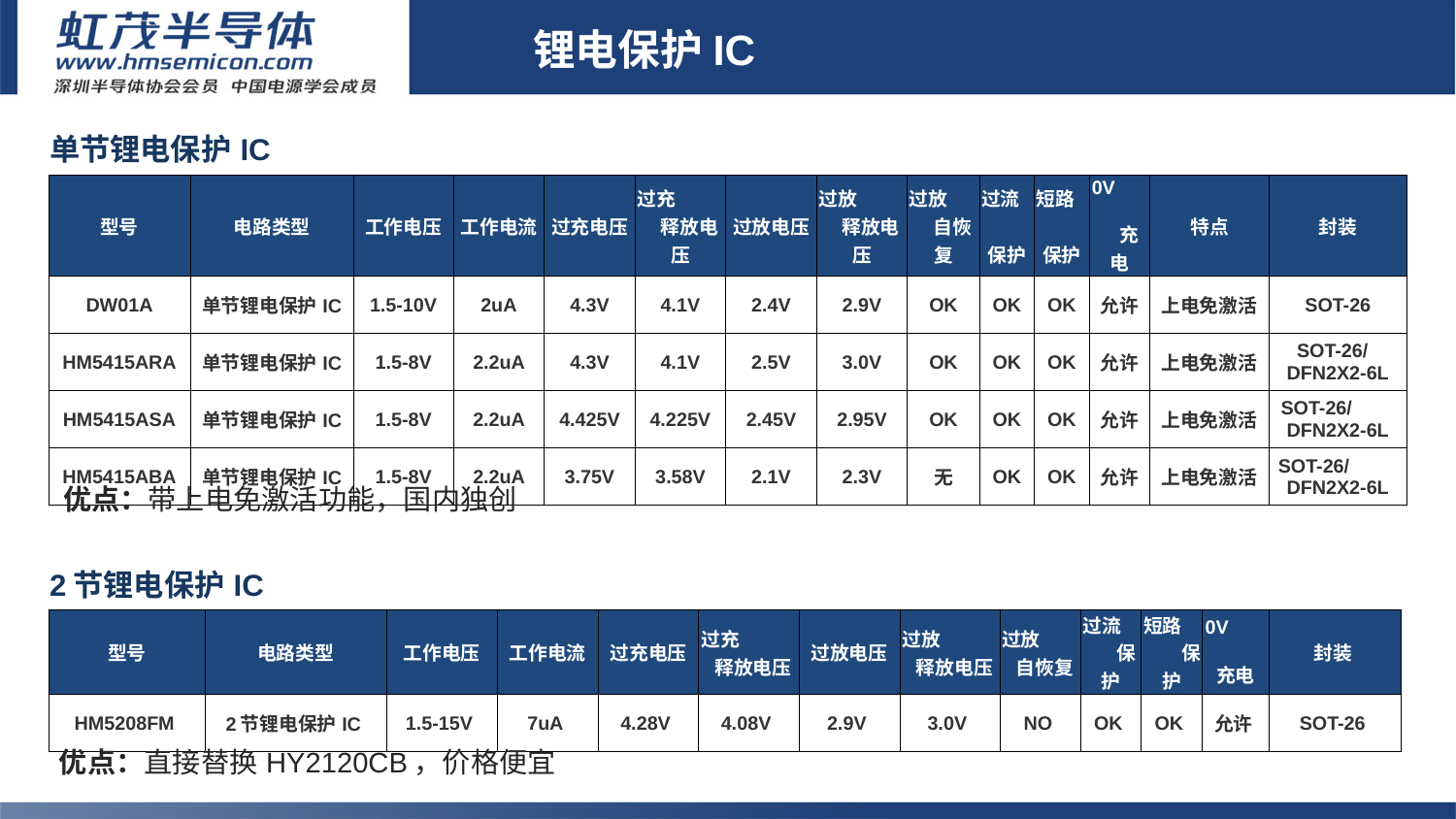

锂电保护IC

| 单节锂电保护IC |  |  |  |  |  |  |  |  |  |  |  |  |  |
| --- | --- | --- | --- | --- | --- | --- | --- | --- | --- | --- | --- | --- | --- |
| 型号 | 电路类型 | 工作电压 | 工作电流 | 过充电压 | 过充 释放电压 | 过放电压 | 过放 释放电压 | 过放 自恢复 | 过流 保护 | 短路 保护 | 0V 充电 | 特点 | 封装 |
| DW01A | 单节锂电保护IC | 1.5-10V | 2uA | 4.3V | 4.1V | 2.4V | 2.9V | OK | OK | OK | 允许 | 上电免激活 | SOT-26 |
| HM5415ARA | 单节锂电保护IC | 1.5-8V | 2.2uA | 4.3V | 4.1V | 2.5V | 3.0V | OK | OK | OK | 允许 | 上电免激活 | SOT-26/ DFN2X2-6L |
| HM5415ASA | 单节锂电保护IC | 1.5-8V | 2.2uA | 4.425V | 4.225V | 2.45V | 2.95V | OK | OK | OK | 允许 | 上电免激活 | SOT-26/ DFN2X2-6L |
| HM5415ABA | 单节锂电保护IC | 1.5-8V | 2.2uA | 3.75V | 3.58V | 2.1V | 2.3V | 无 | OK | OK | 允许 | 上电免激活 | SOT-26/ DFN2X2-6L |
# 锂电保护IC
优点：带上电免激活功能，国内独创
| 2节锂电保护IC |  |  |  |  |  |  |  |  |  |  |  |  |
| --- | --- | --- | --- | --- | --- | --- | --- | --- | --- | --- | --- | --- |
| 型号 | 电路类型 | 工作电压 | 工作电流 | 过充电压 | 过充 释放电压 | 过放电压 | 过放 释放电压 | 过放 自恢复 | 过流 保护 | 短路 保护 | 0V 充电 | 封装 |
| HM5208FM | 2节锂电保护IC | 1.5-15V | 7uA | 4.28V | 4.08V | 2.9V | 3.0V | NO | OK | OK | 允许 | SOT-26 |

优点：直接替换HY2120CB，价格便宜